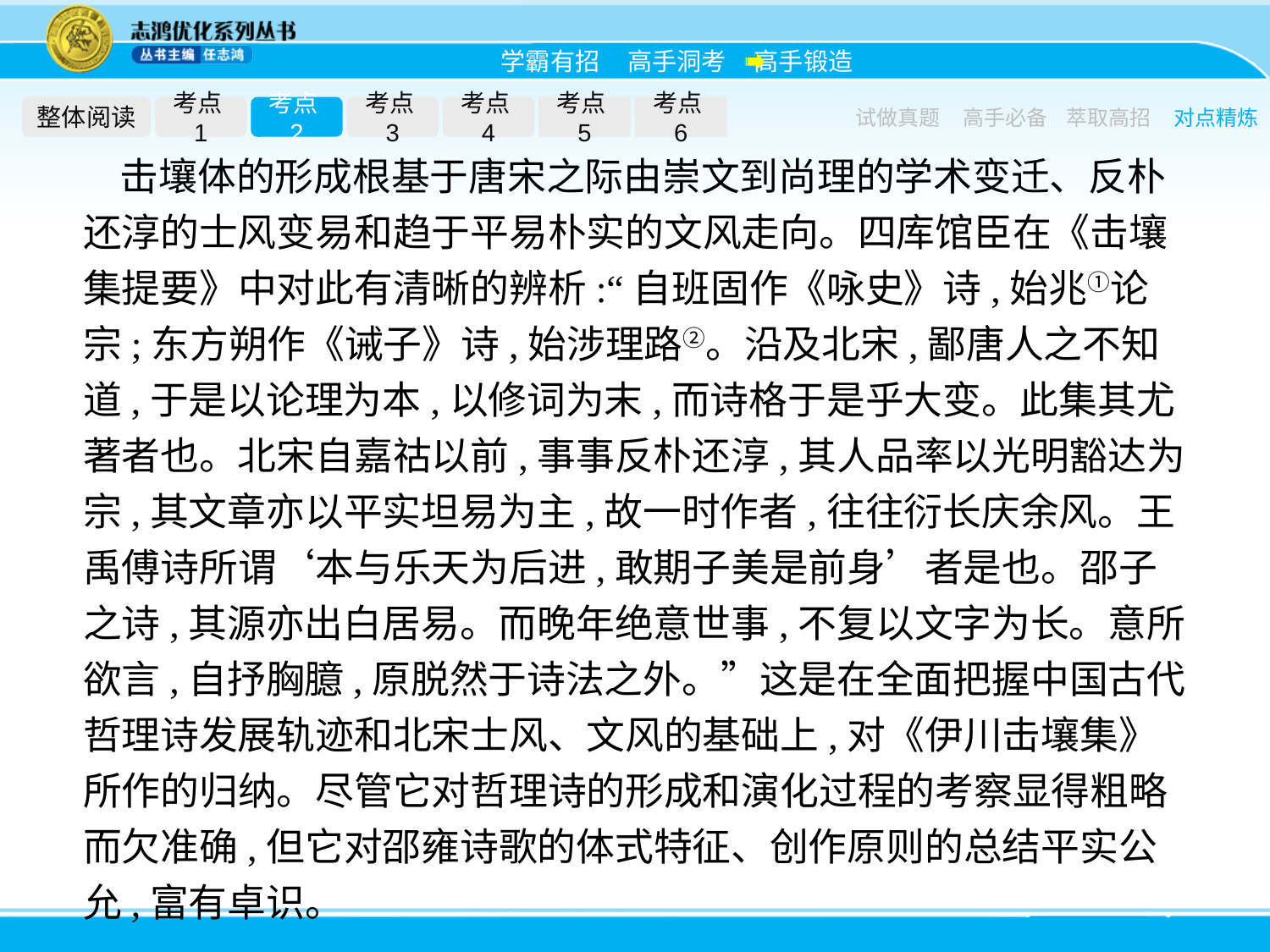

整体阅读
考点1
考点2
考点3
考点4
考点5
考点6
试做真题
高手必备
萃取高招
对点精炼
击壤体的形成根基于唐宋之际由崇文到尚理的学术变迁、反朴还淳的士风变易和趋于平易朴实的文风走向。四库馆臣在《击壤集提要》中对此有清晰的辨析:“自班固作《咏史》诗,始兆①论宗;东方朔作《诫子》诗,始涉理路②。沿及北宋,鄙唐人之不知道,于是以论理为本,以修词为末,而诗格于是乎大变。此集其尤著者也。北宋自嘉祜以前,事事反朴还淳,其人品率以光明豁达为宗,其文章亦以平实坦易为主,故一时作者,往往衍长庆余风。王禹傅诗所谓‘本与乐天为后进,敢期子美是前身’者是也。邵子之诗,其源亦出白居易。而晚年绝意世事,不复以文字为长。意所欲言,自抒胸臆,原脱然于诗法之外。”这是在全面把握中国古代哲理诗发展轨迹和北宋士风、文风的基础上,对《伊川击壤集》所作的归纳。尽管它对哲理诗的形成和演化过程的考察显得粗略而欠准确,但它对邵雍诗歌的体式特征、创作原则的总结平实公允,富有卓识。